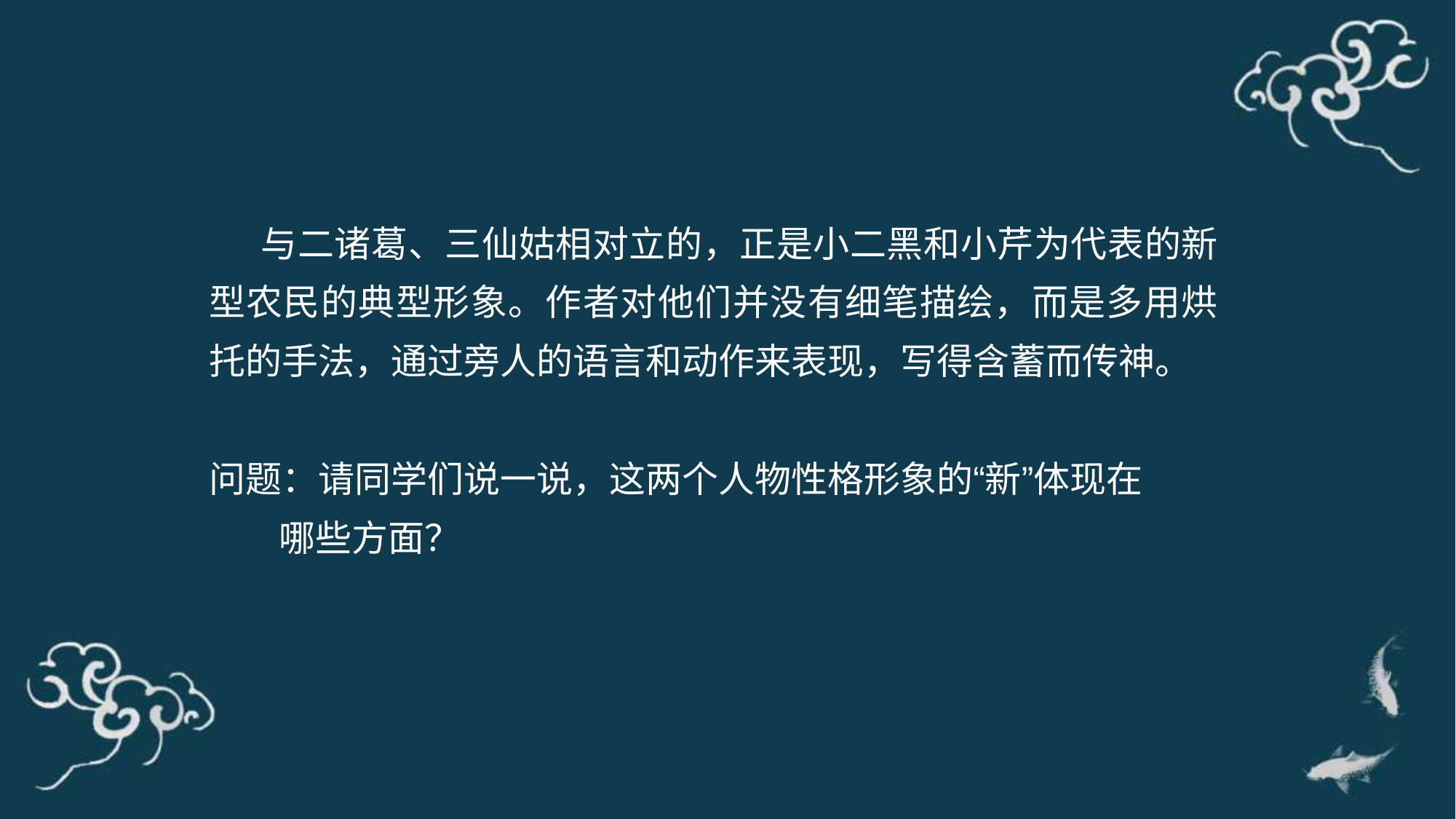

与二诸葛、三仙姑相对立的，正是小二黑和小芹为代表的新型农民的典型形象。作者对他们并没有细笔描绘，而是多用烘托的手法，通过旁人的语言和动作来表现，写得含蓄而传神。

问题：请同学们说一说，这两个人物性格形象的“新”体现在
      哪些方面？